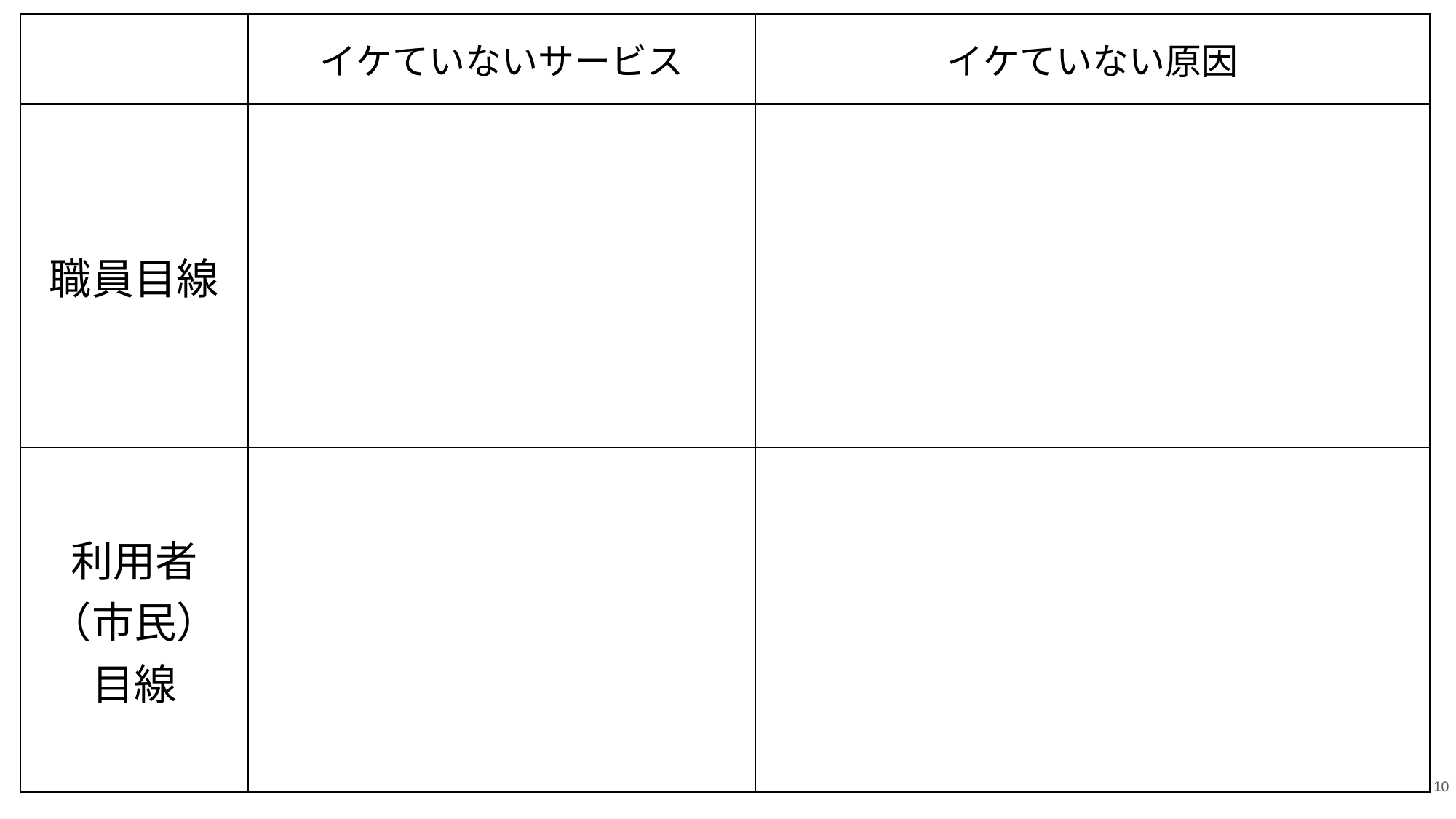

|  | イケていないサービス | イケていない原因 |
| --- | --- | --- |
| 職員目線 |  |  |
| 利用者 （市民） 目線 |  |  |
10